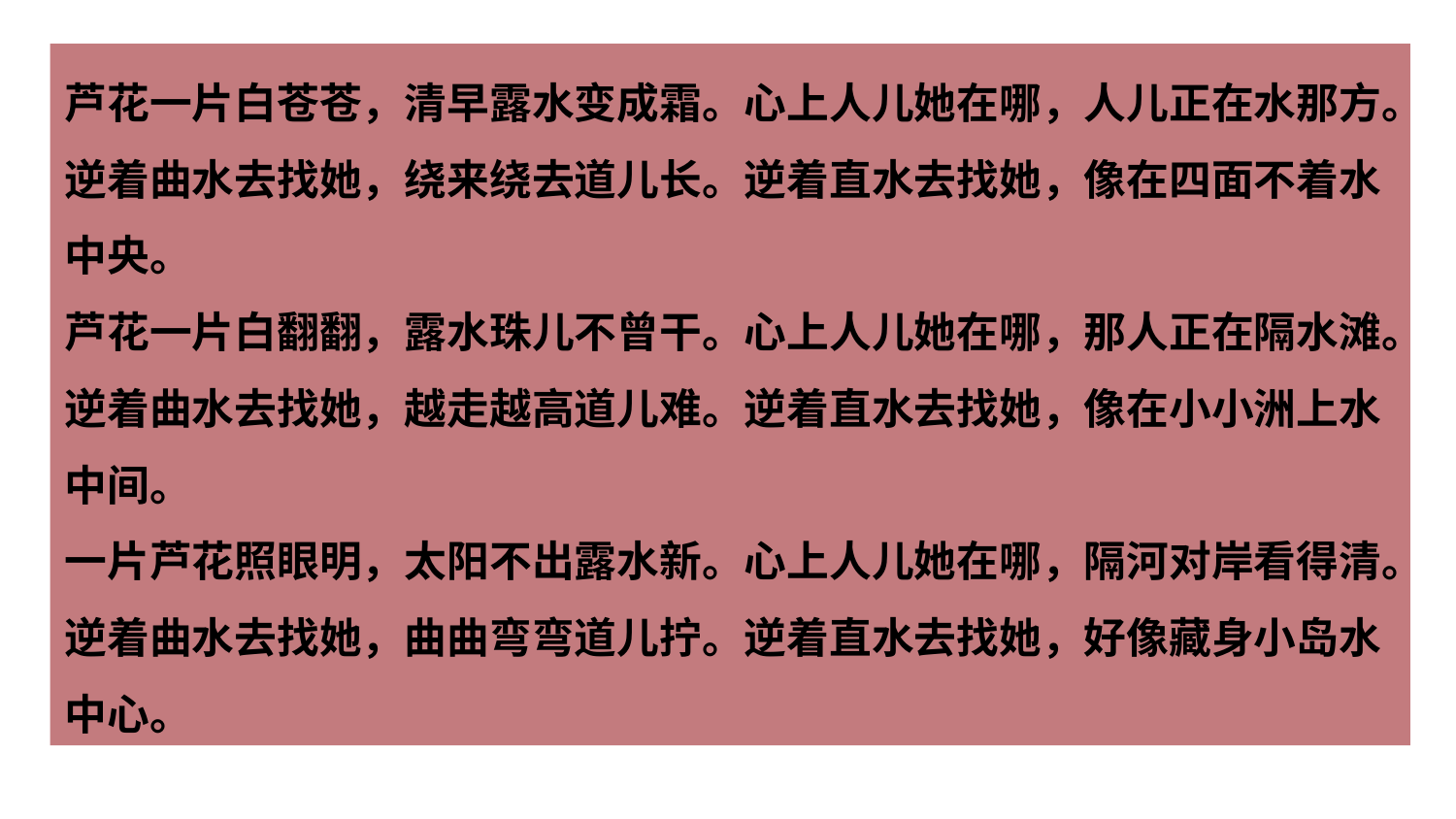

芦花一片白苍苍，清早露水变成霜。心上人儿她在哪，人儿正在水那方。
逆着曲水去找她，绕来绕去道儿长。逆着直水去找她，像在四面不着水中央。
芦花一片白翻翻，露水珠儿不曾干。心上人儿她在哪，那人正在隔水滩。
逆着曲水去找她，越走越高道儿难。逆着直水去找她，像在小小洲上水中间。
一片芦花照眼明，太阳不出露水新。心上人儿她在哪，隔河对岸看得清。
逆着曲水去找她，曲曲弯弯道儿拧。逆着直水去找她，好像藏身小岛水中心。